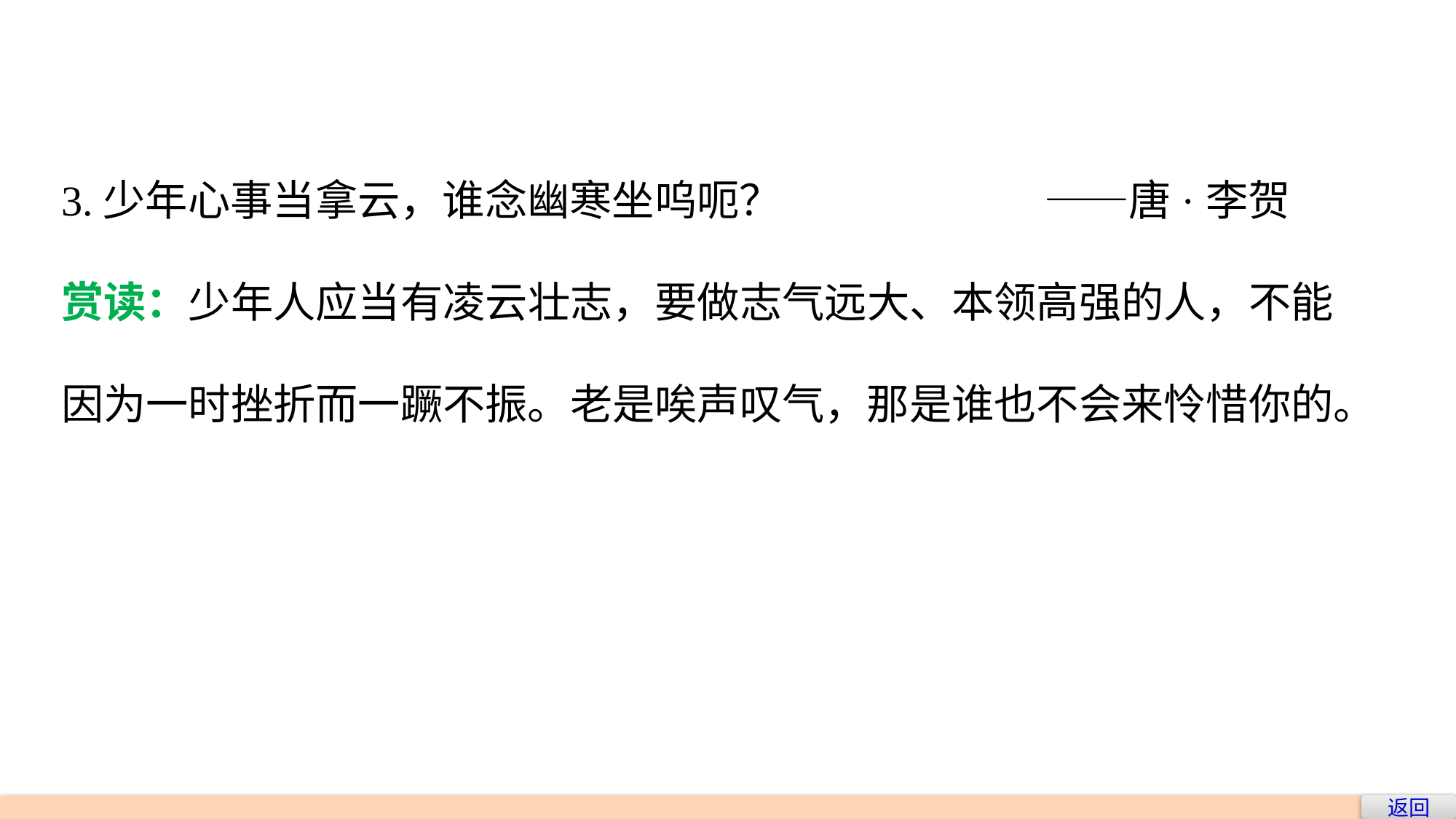

3.少年心事当拿云，谁念幽寒坐呜呃？			——唐·李贺
赏读：少年人应当有凌云壮志，要做志气远大、本领高强的人，不能因为一时挫折而一蹶不振。老是唉声叹气，那是谁也不会来怜惜你的。
返回